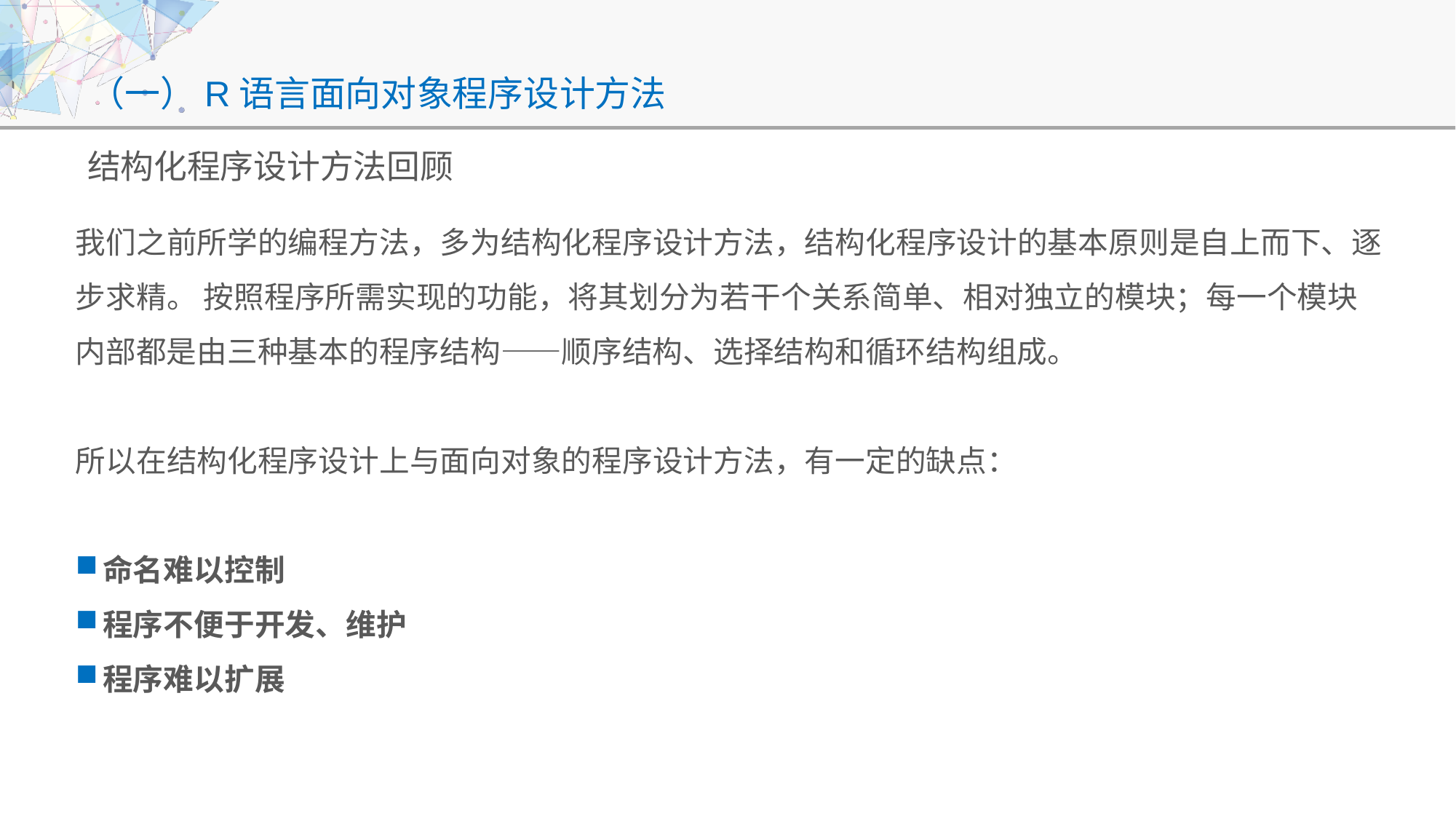

# （一）R语言面向对象程序设计方法
结构化程序设计方法回顾
我们之前所学的编程方法，多为结构化程序设计方法，结构化程序设计的基本原则是自上而下、逐步求精。 按照程序所需实现的功能，将其划分为若干个关系简单、相对独立的模块；每一个模块内部都是由三种基本的程序结构——顺序结构、选择结构和循环结构组成。

所以在结构化程序设计上与面向对象的程序设计方法，有一定的缺点：

命名难以控制
程序不便于开发、维护
程序难以扩展